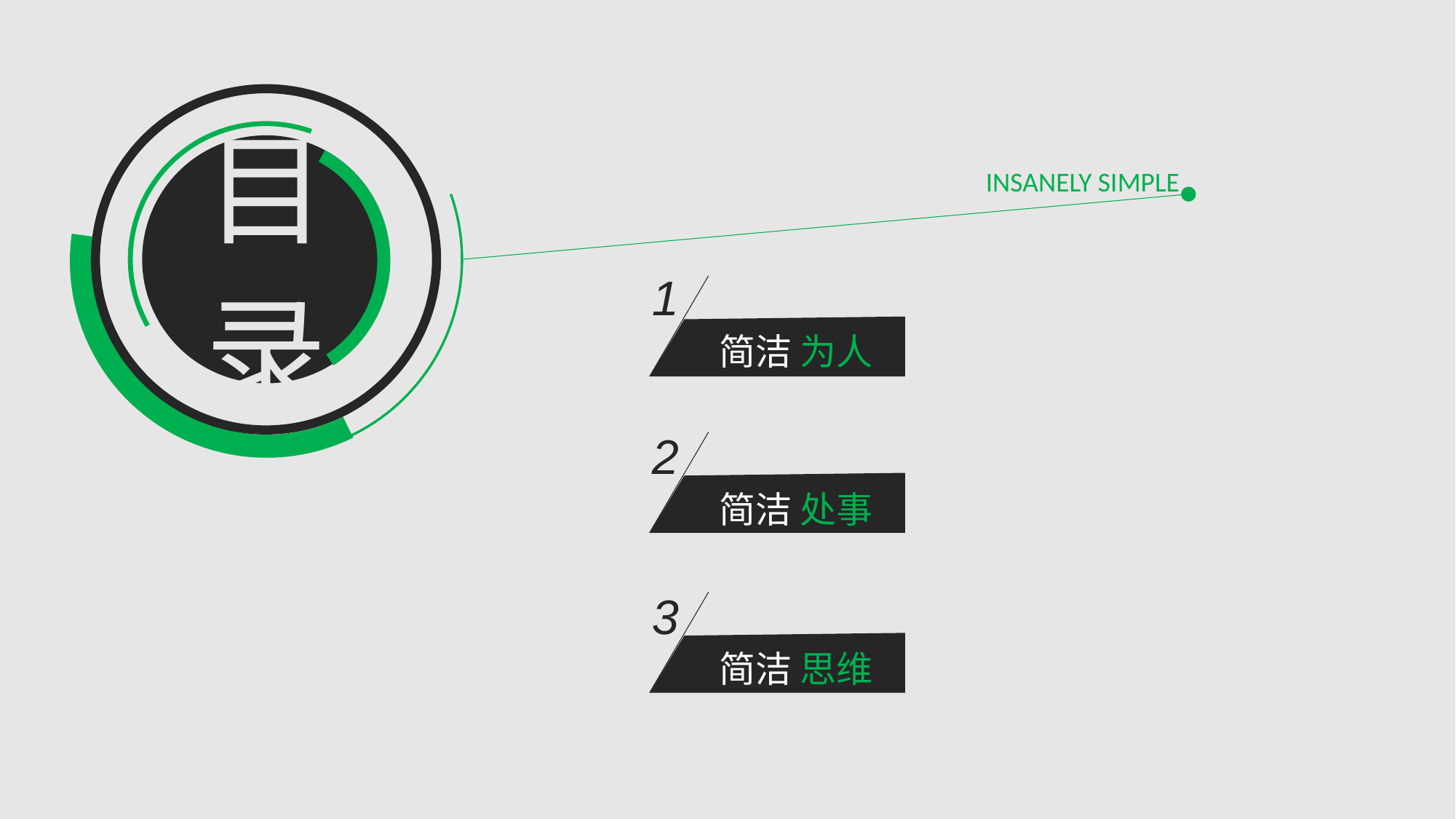

目录

INSANELY SIMPLE
1

简洁 为人
2

简洁 处事
3

简洁 思维